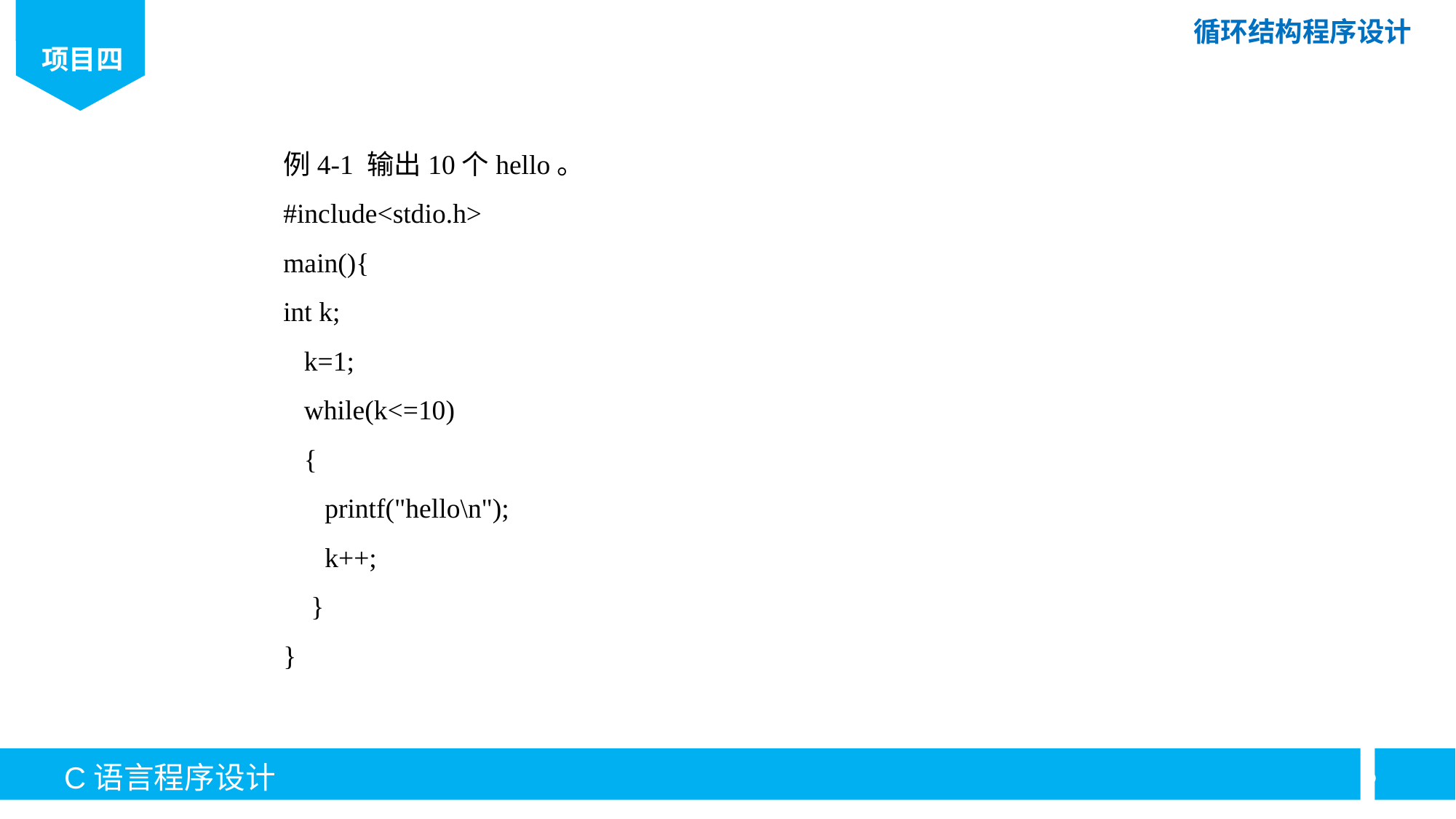

例4-1 输出10个hello。
#include<stdio.h>
main(){
int k;
   k=1;
   while(k<=10)
   {
      printf("hello\n");
      k++;
    }
}